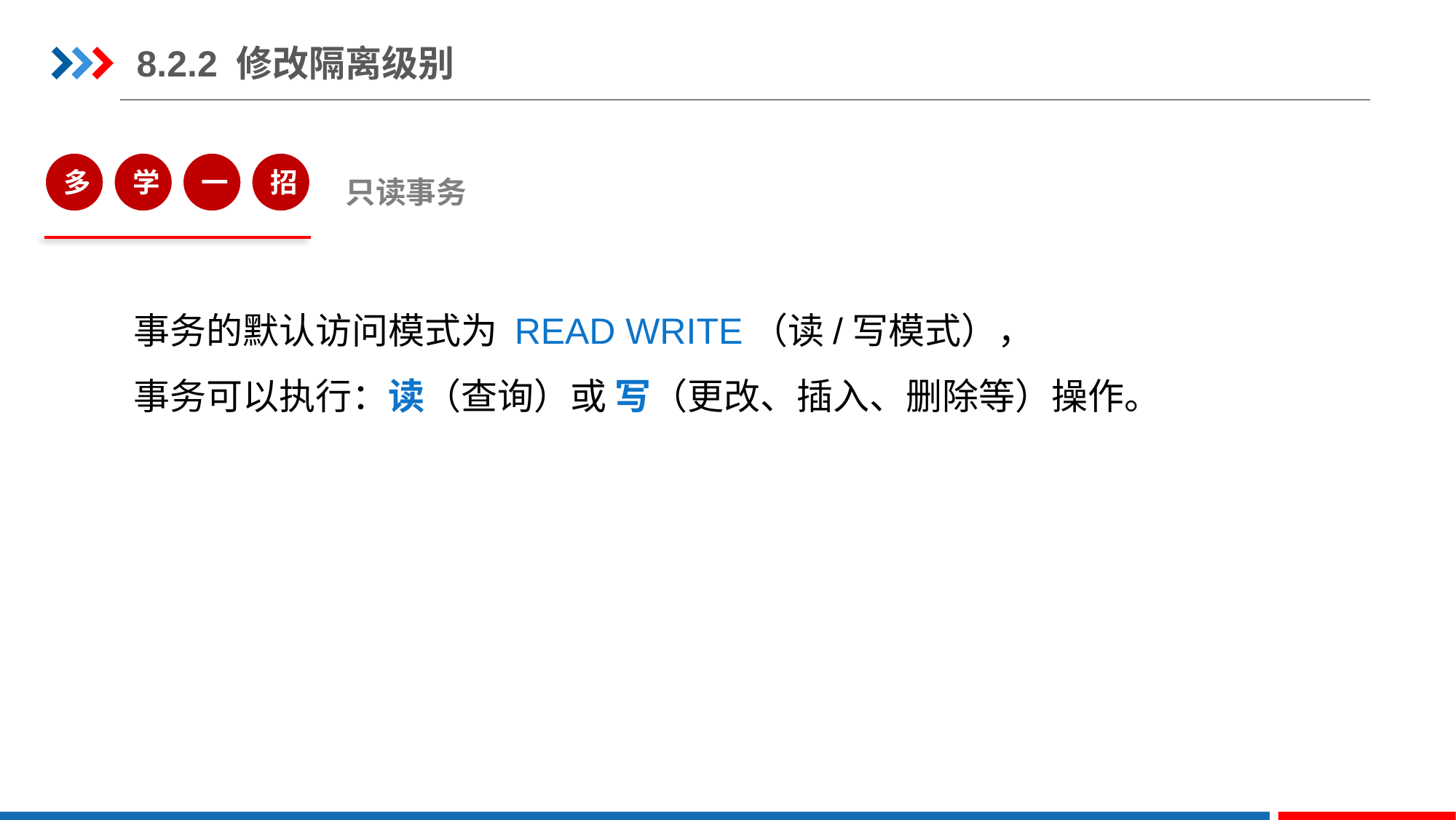

8.2.2 修改隔离级别
多
学
一
招
只读事务
事务的默认访问模式为 READ WRITE（读/写模式），
事务可以执行：读（查询）或 写（更改、插入、删除等）操作。